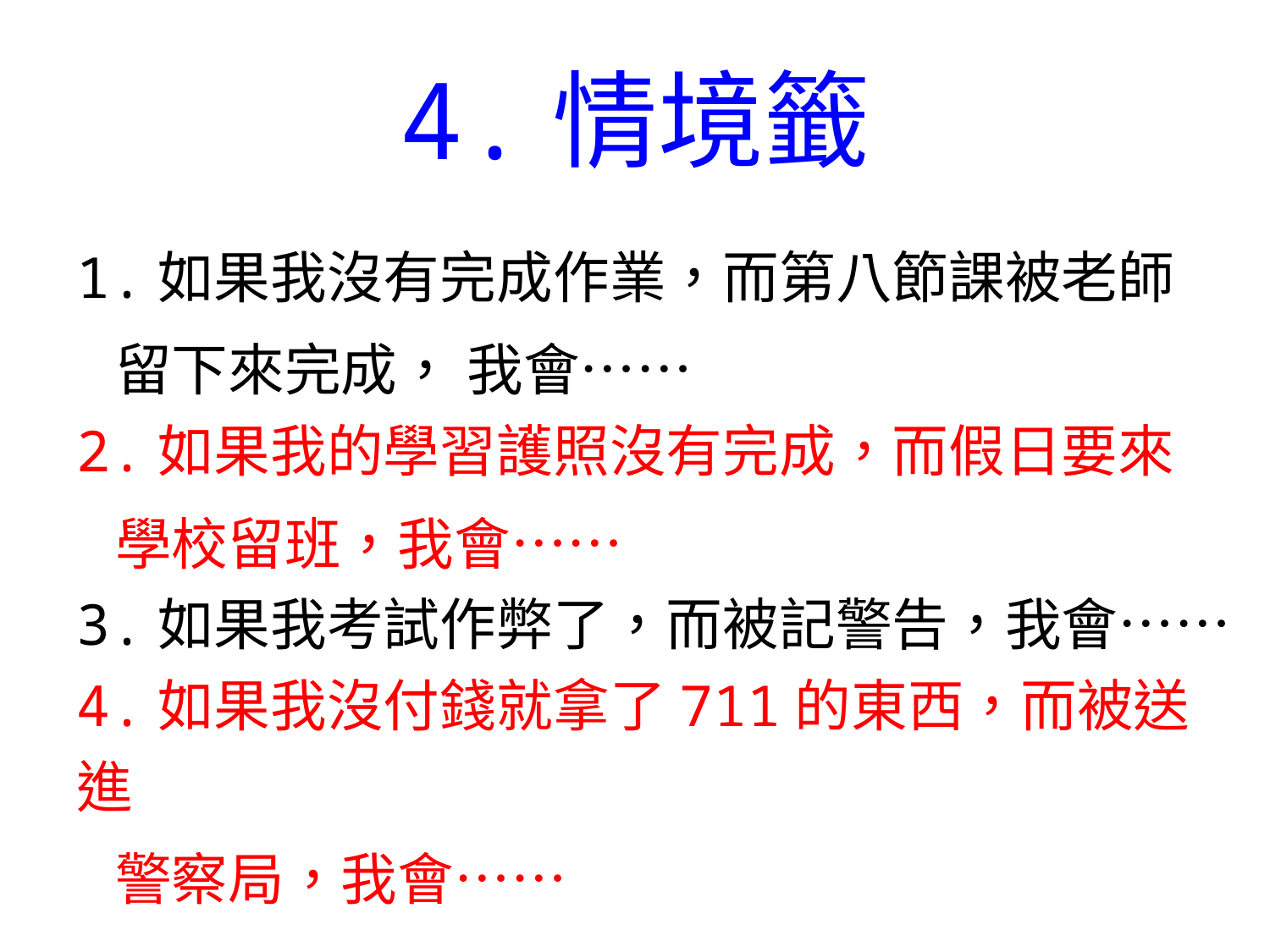

# 4.情境籤
1.如果我沒有完成作業，而第八節課被老師
  留下來完成， 我會……
2.如果我的學習護照沒有完成，而假日要來
  學校留班，我會……
3.如果我考試作弊了，而被記警告，我會……
4.如果我沒付錢就拿了711的東西，而被送進
  警察局，我會……